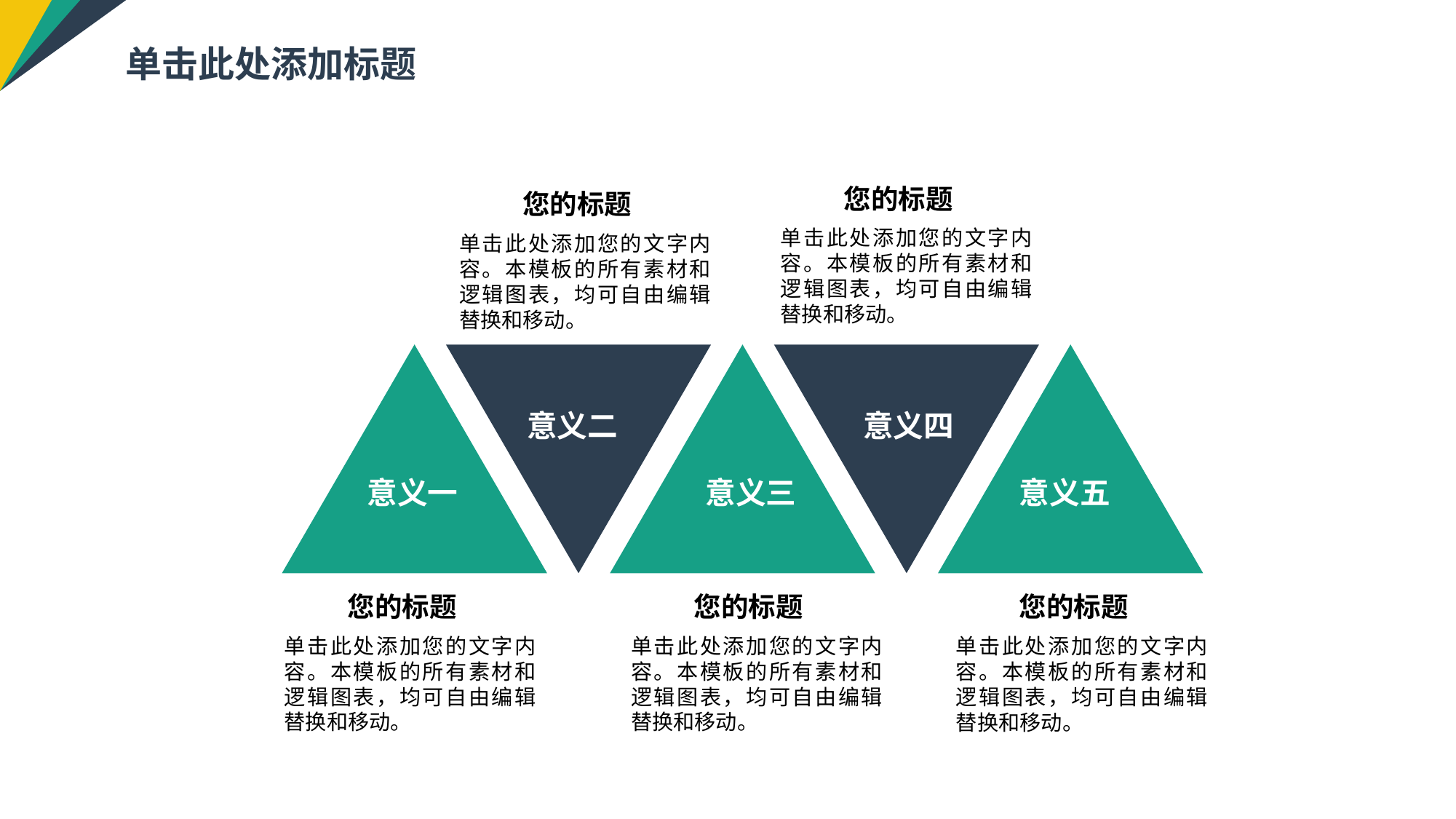

单击此处添加标题
您的标题
单击此处添加您的文字内容。本模板的所有素材和逻辑图表，均可自由编辑替换和移动。
您的标题
单击此处添加您的文字内容。本模板的所有素材和逻辑图表，均可自由编辑替换和移动。

意义二
意义四
意义一
意义三
意义五
您的标题
单击此处添加您的文字内容。本模板的所有素材和逻辑图表，均可自由编辑替换和移动。
您的标题
单击此处添加您的文字内容。本模板的所有素材和逻辑图表，均可自由编辑替换和移动。
您的标题
单击此处添加您的文字内容。本模板的所有素材和逻辑图表，均可自由编辑替换和移动。